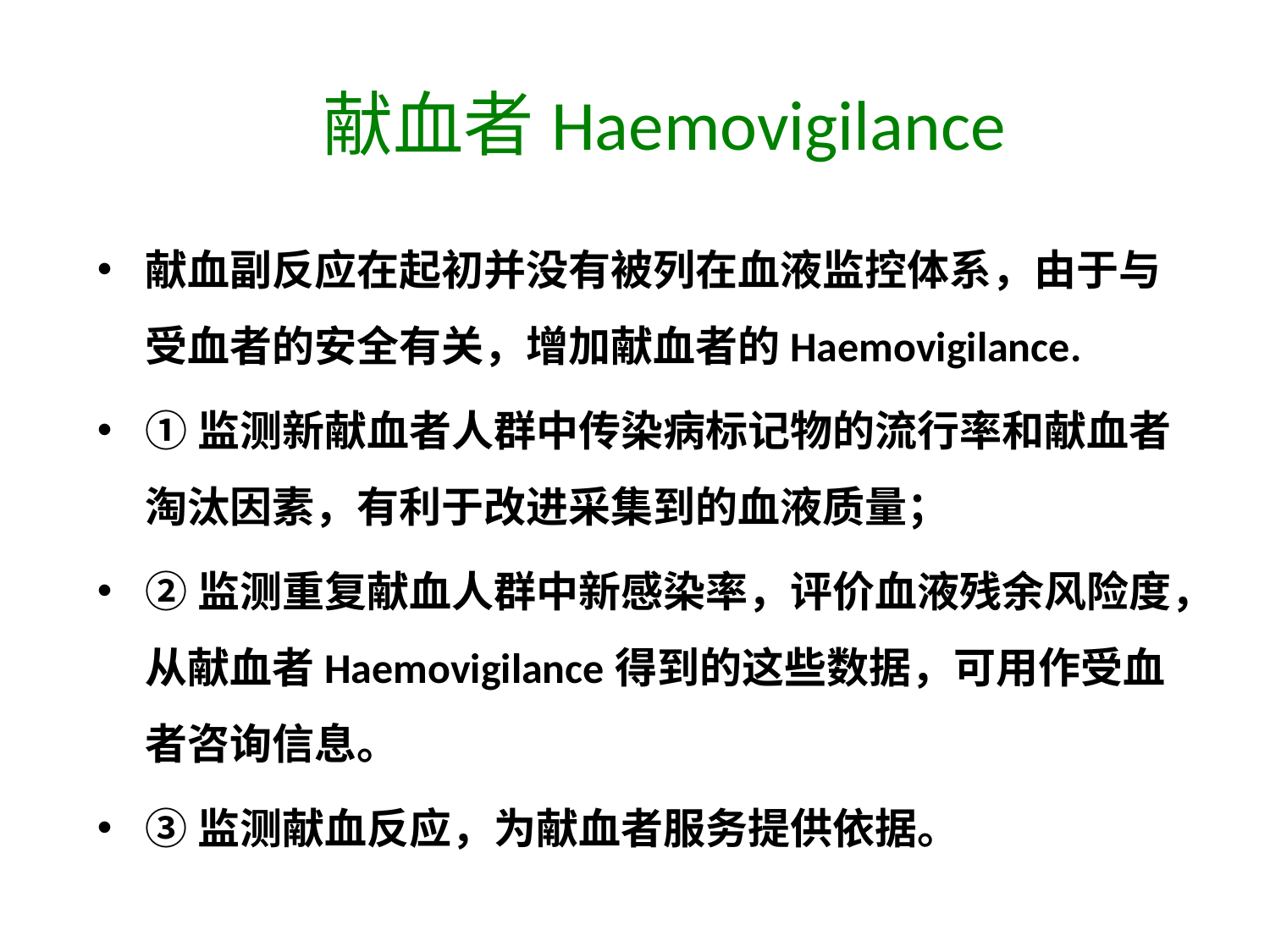

# 献血者Haemovigilance
献血副反应在起初并没有被列在血液监控体系，由于与受血者的安全有关，增加献血者的Haemovigilance.
①监测新献血者人群中传染病标记物的流行率和献血者淘汰因素，有利于改进采集到的血液质量；
②监测重复献血人群中新感染率，评价血液残余风险度，从献血者Haemovigilance得到的这些数据，可用作受血者咨询信息。
③监测献血反应，为献血者服务提供依据。